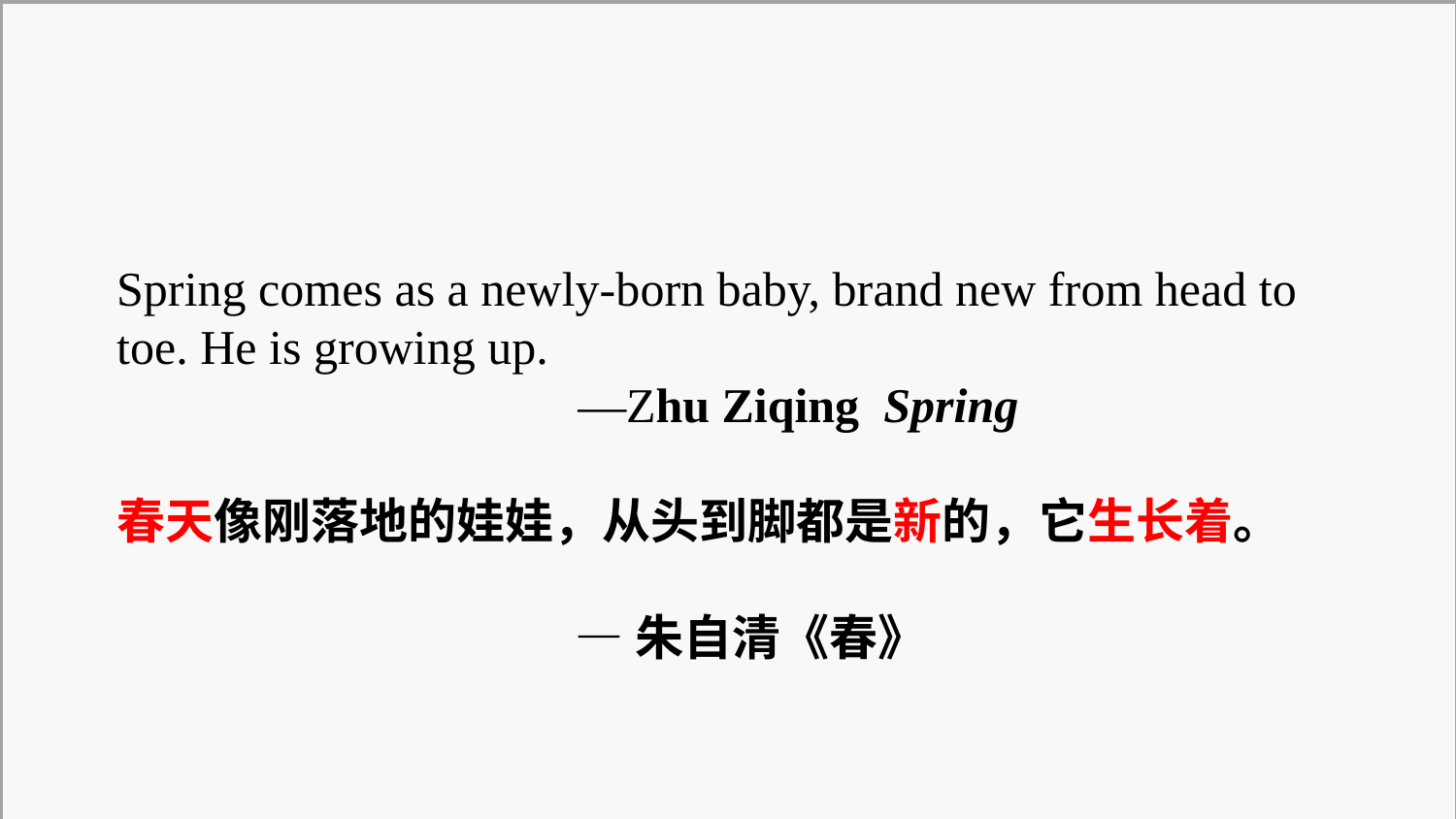

Spring comes as a newly-born baby, brand new from head to toe. He is growing up.
                                      —Zhu Ziqing  Spring

春天像刚落地的娃娃，从头到脚都是新的，它生长着。
                                          —朱自清《春》